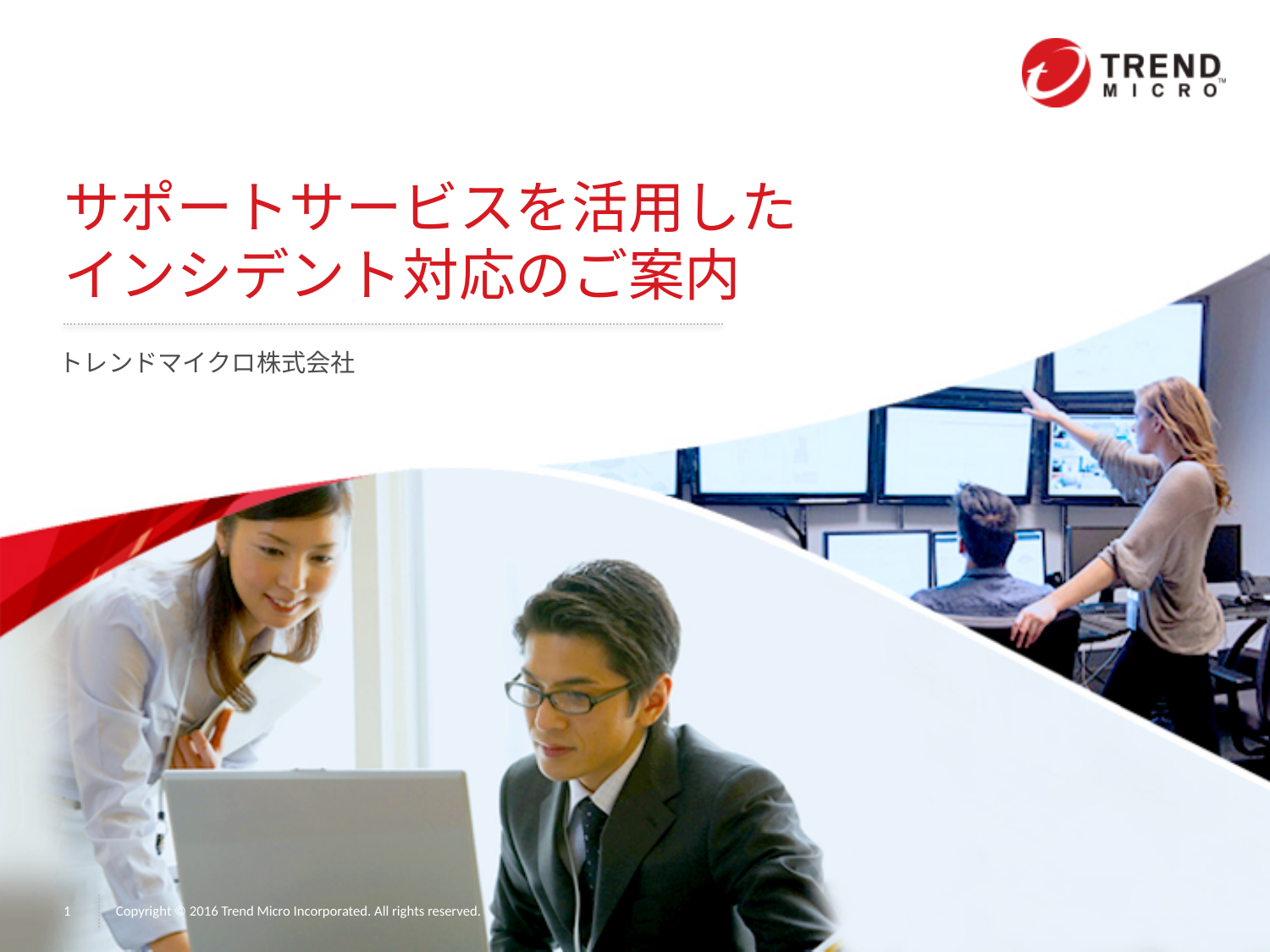

# サポートサービスを活用した インシデント対応のご案内
トレンドマイクロ株式会社